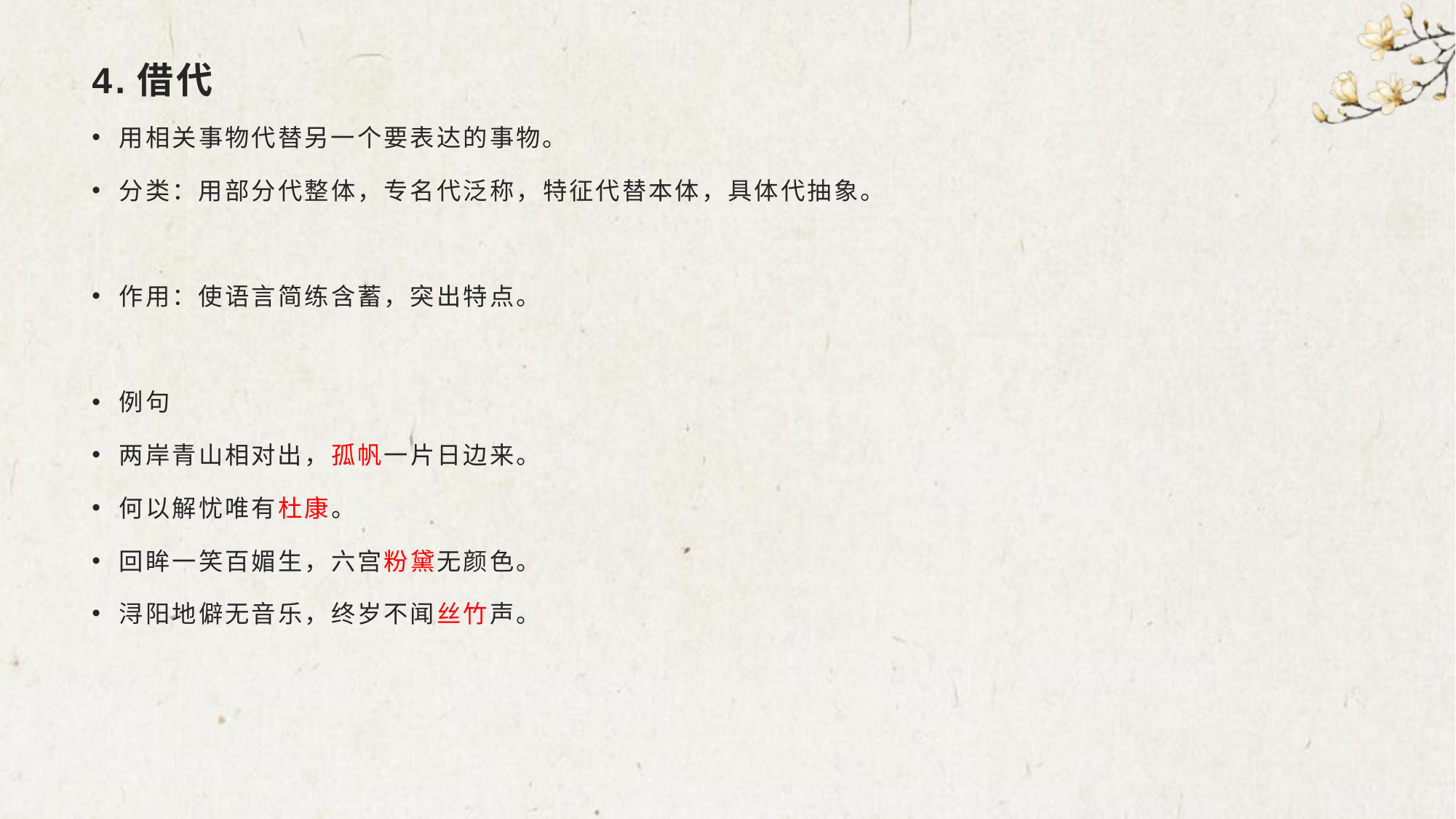

# 4.借代
用相关事物代替另一个要表达的事物。
分类：用部分代整体，专名代泛称，特征代替本体，具体代抽象。

作用：使语言简练含蓄，突出特点。

例句
两岸青山相对出，孤帆一片日边来。
何以解忧唯有杜康。
回眸一笑百媚生，六宫粉黛无颜色。
浔阳地僻无音乐，终岁不闻丝竹声。